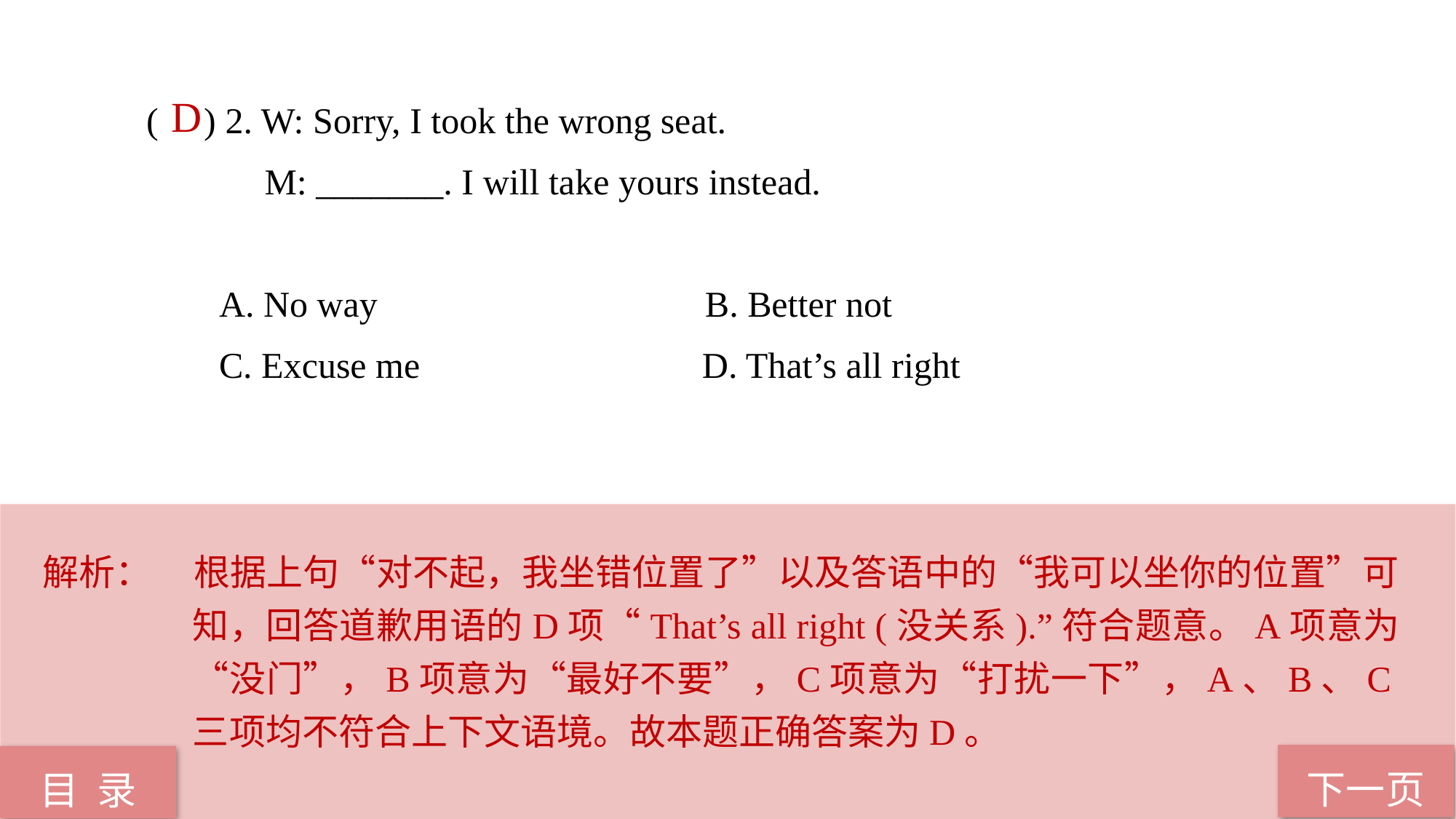

(     ) 2. W: Sorry, I took the wrong seat.
             M: _______. I will take yours instead.

        A. No way                                    B. Better not
        C. Excuse me                               D. That’s all right
   D
解析：	根据上句“对不起，我坐错位置了”以及答语中的“我可以坐你的位置”可知，回答道歉用语的D项“That’s all right (没关系).”符合题意。A项意为“没门”，B项意为“最好不要”，C项意为“打扰一下”，A、B、C三项均不符合上下文语境。故本题正确答案为D。